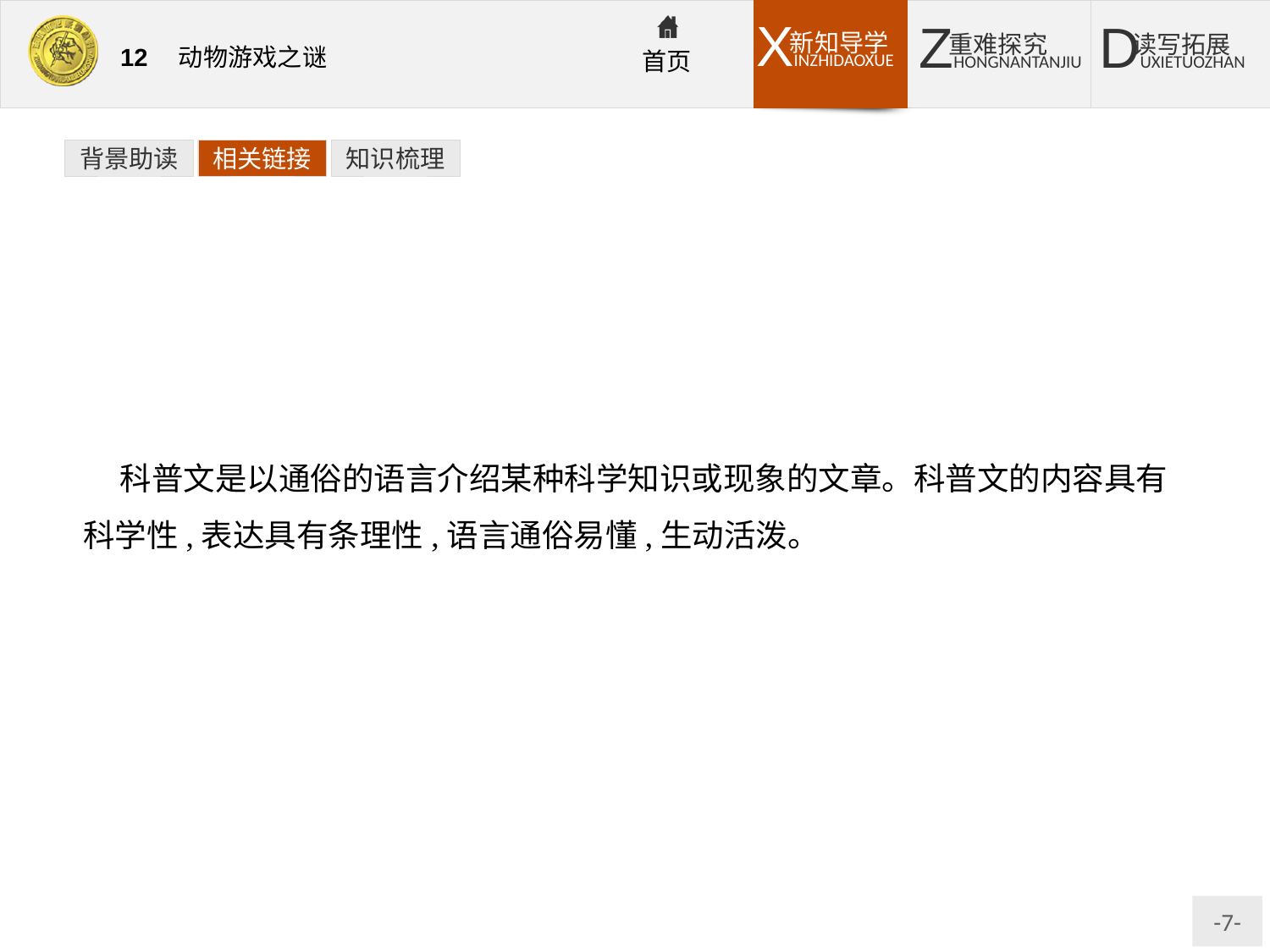

背景助读
相关链接
知识梳理
科普文是以通俗的语言介绍某种科学知识或现象的文章。科普文的内容具有科学性,表达具有条理性,语言通俗易懂,生动活泼。